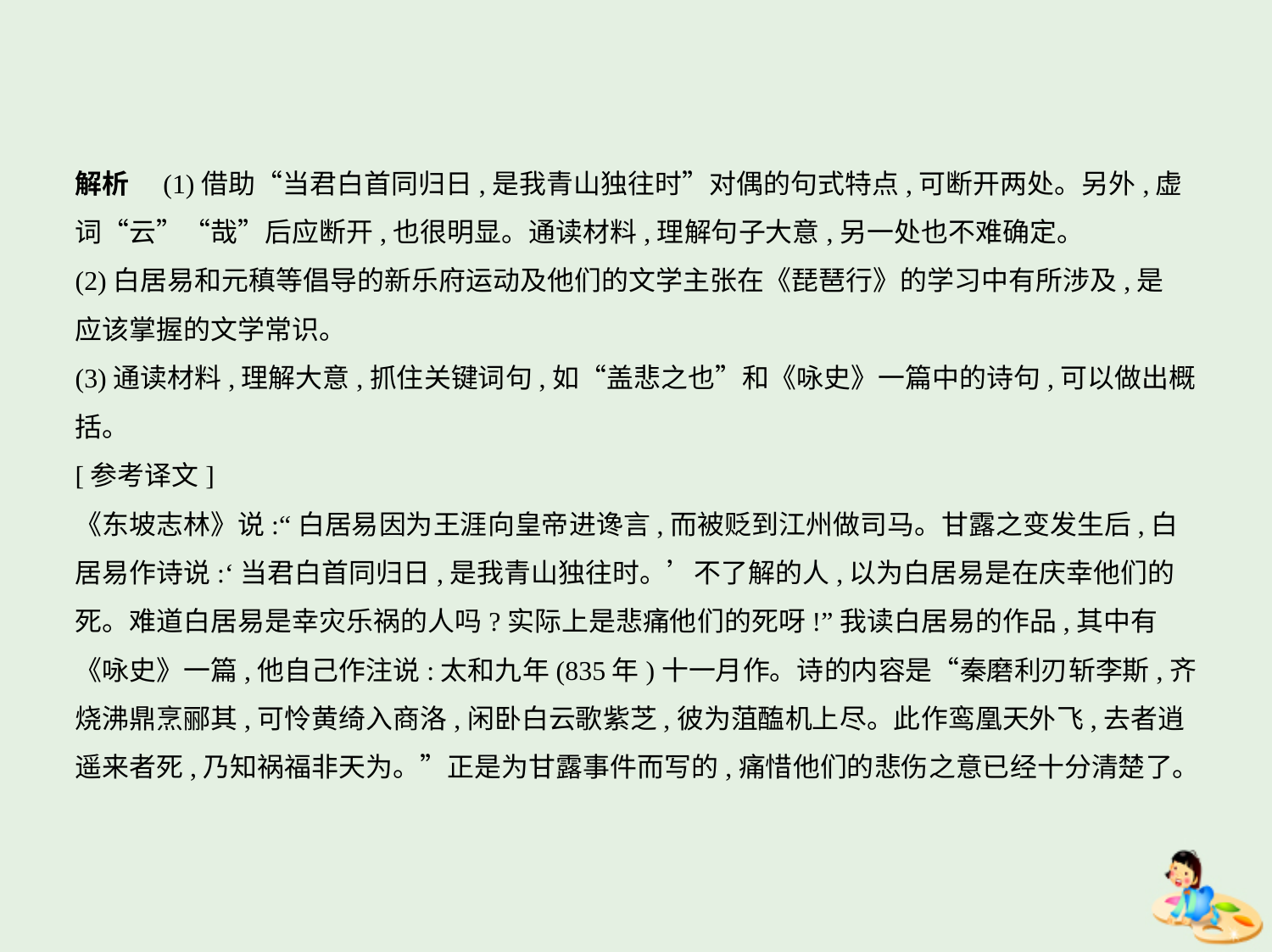

解析　(1)借助“当君白首同归日,是我青山独往时”对偶的句式特点,可断开两处。另外,虚
词“云”“哉”后应断开,也很明显。通读材料,理解句子大意,另一处也不难确定。
(2)白居易和元稹等倡导的新乐府运动及他们的文学主张在《琵琶行》的学习中有所涉及,是
应该掌握的文学常识。
(3)通读材料,理解大意,抓住关键词句,如“盖悲之也”和《咏史》一篇中的诗句,可以做出概括。
[参考译文]
《东坡志林》说:“白居易因为王涯向皇帝进谗言,而被贬到江州做司马。甘露之变发生后,白
居易作诗说:‘当君白首同归日,是我青山独往时。’不了解的人,以为白居易是在庆幸他们的
死。难道白居易是幸灾乐祸的人吗?实际上是悲痛他们的死呀!”我读白居易的作品,其中有
《咏史》一篇,他自己作注说:太和九年(835年)十一月作。诗的内容是“秦磨利刃斩李斯,齐
烧沸鼎烹郦其,可怜黄绮入商洛,闲卧白云歌紫芝,彼为菹醢机上尽。此作鸾凰天外飞,去者逍
遥来者死,乃知祸福非天为。”正是为甘露事件而写的,痛惜他们的悲伤之意已经十分清楚了。